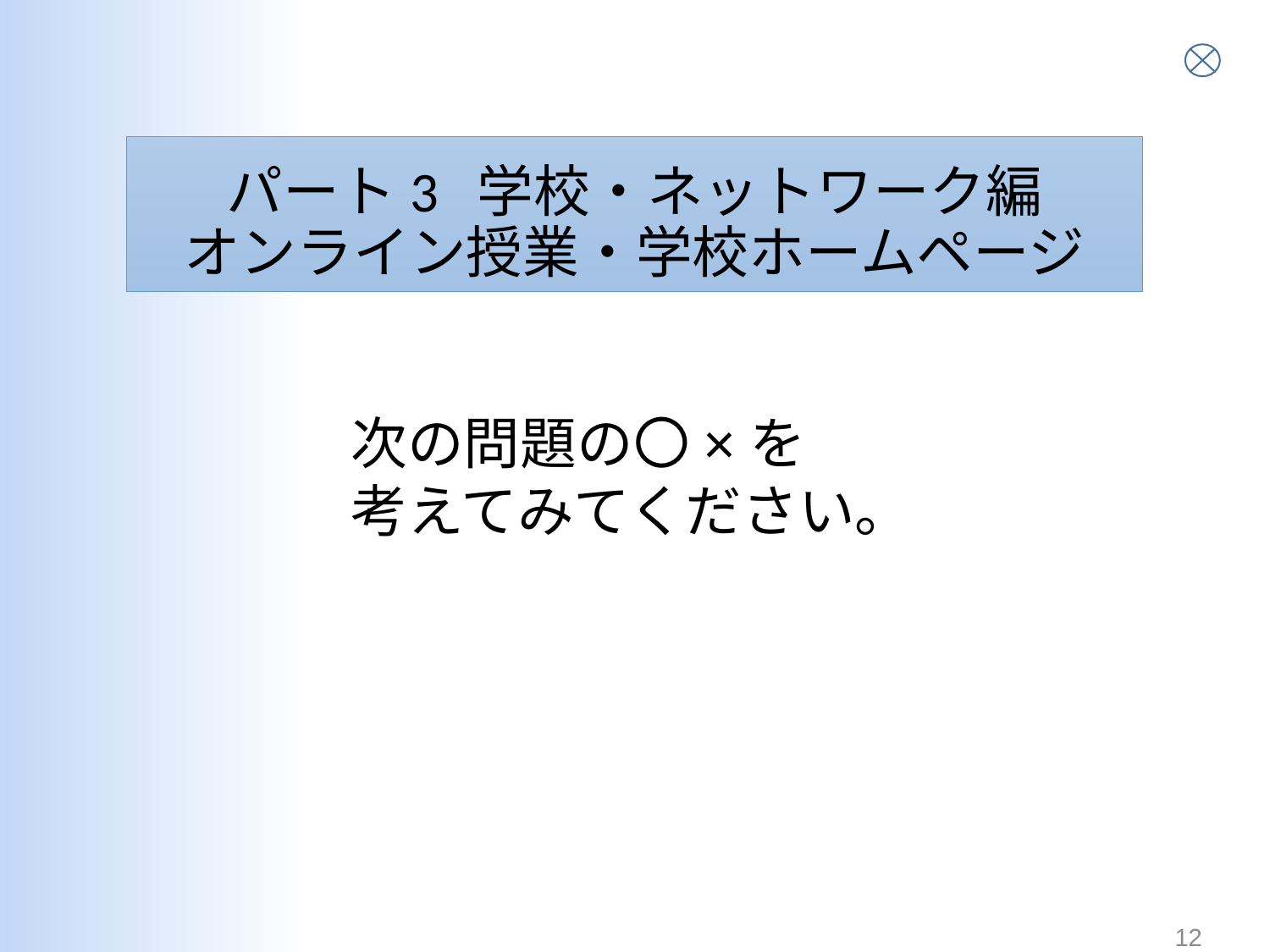

# パート3  学校・ネットワーク編 オンライン授業・学校ホームページ
次の問題の〇×を
考えてみてください。
12